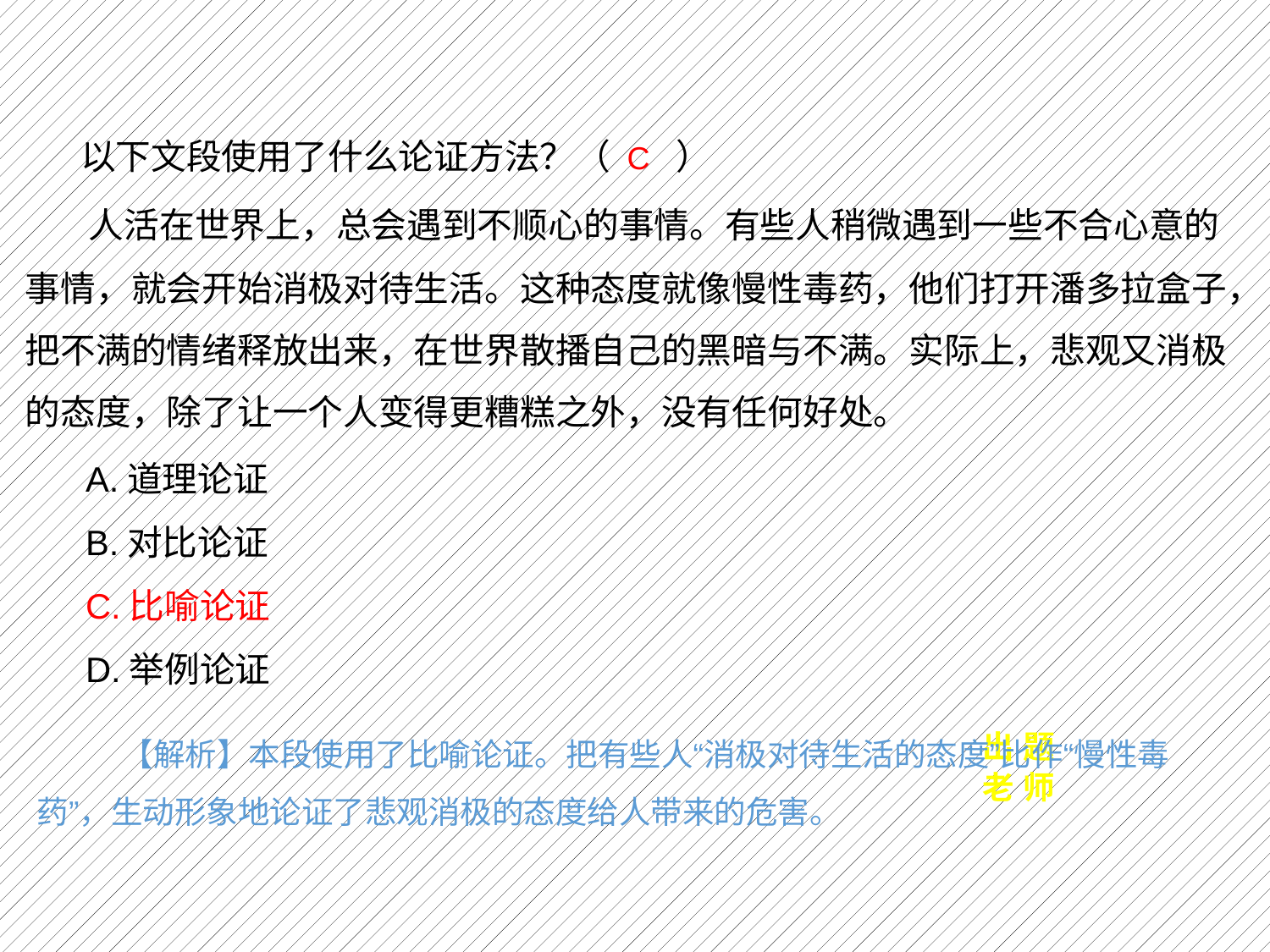

以下文段使用了什么论证方法？（ C  ）
	人活在世界上，总会遇到不顺心的事情。有些人稍微遇到一些不合心意的

事情，就会开始消极对待生活。这种态度就像慢性毒药，他们打开潘多拉盒子，

把不满的情绪释放出来，在世界散播自己的黑暗与不满。实际上，悲观又消极

的态度，除了让一个人变得更糟糕之外，没有任何好处。
A.道理论证

B.对比论证

C.比喻论证

D.举例论证
出 题
【解析】本段使用了比喻论证。把有些人“消极对待生活的态度”比作“慢性毒
老 师
药”，生动形象地论证了悲观消极的态度给人带来的危害。